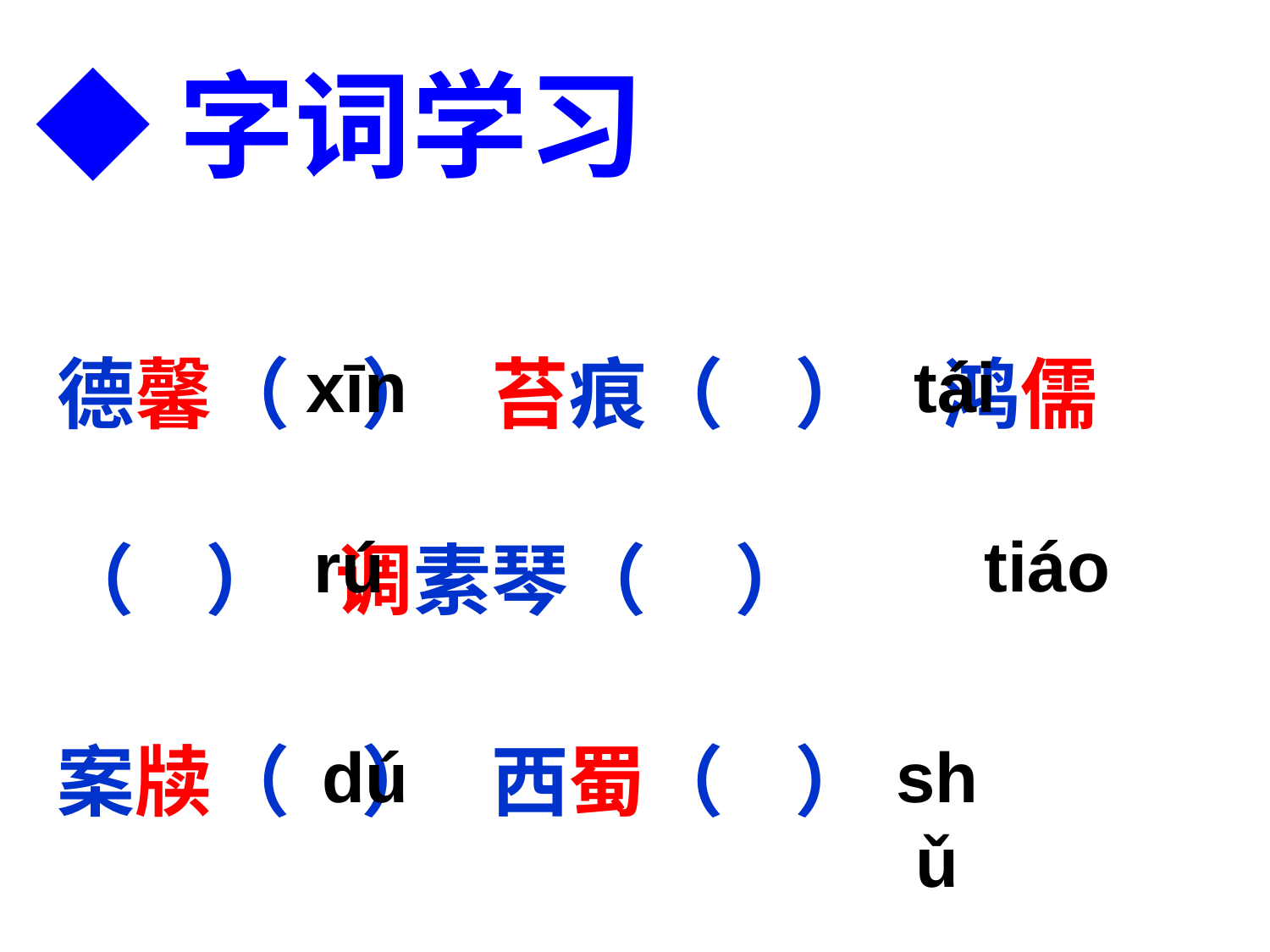

◆字词学习
德馨（    ）   苔痕（    ）    鸿儒（    ）   调素琴（     ）
案牍（    ）   西蜀（    ）
xīn
tái
tiáo
rú
dú
shǔ